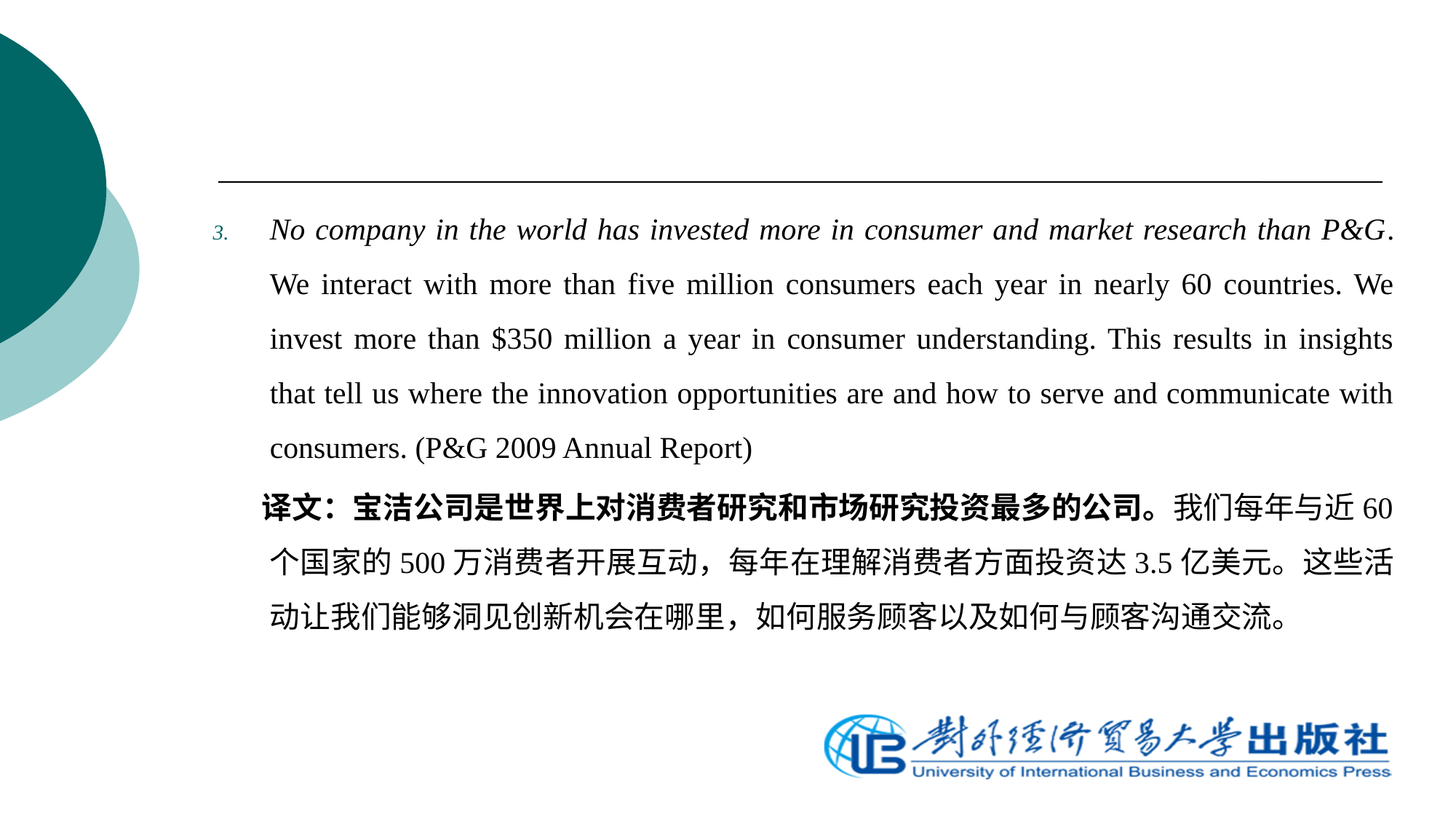

No company in the world has invested more in consumer and market research than P&G. We interact with more than five million consumers each year in nearly 60 countries. We invest more than $350 million a year in consumer understanding. This results in insights that tell us where the innovation opportunities are and how to serve and communicate with consumers. (P&G 2009 Annual Report)
      译文：宝洁公司是世界上对消费者研究和市场研究投资最多的公司。我们每年与近60个国家的500万消费者开展互动，每年在理解消费者方面投资达3.5亿美元。这些活动让我们能够洞见创新机会在哪里，如何服务顾客以及如何与顾客沟通交流。